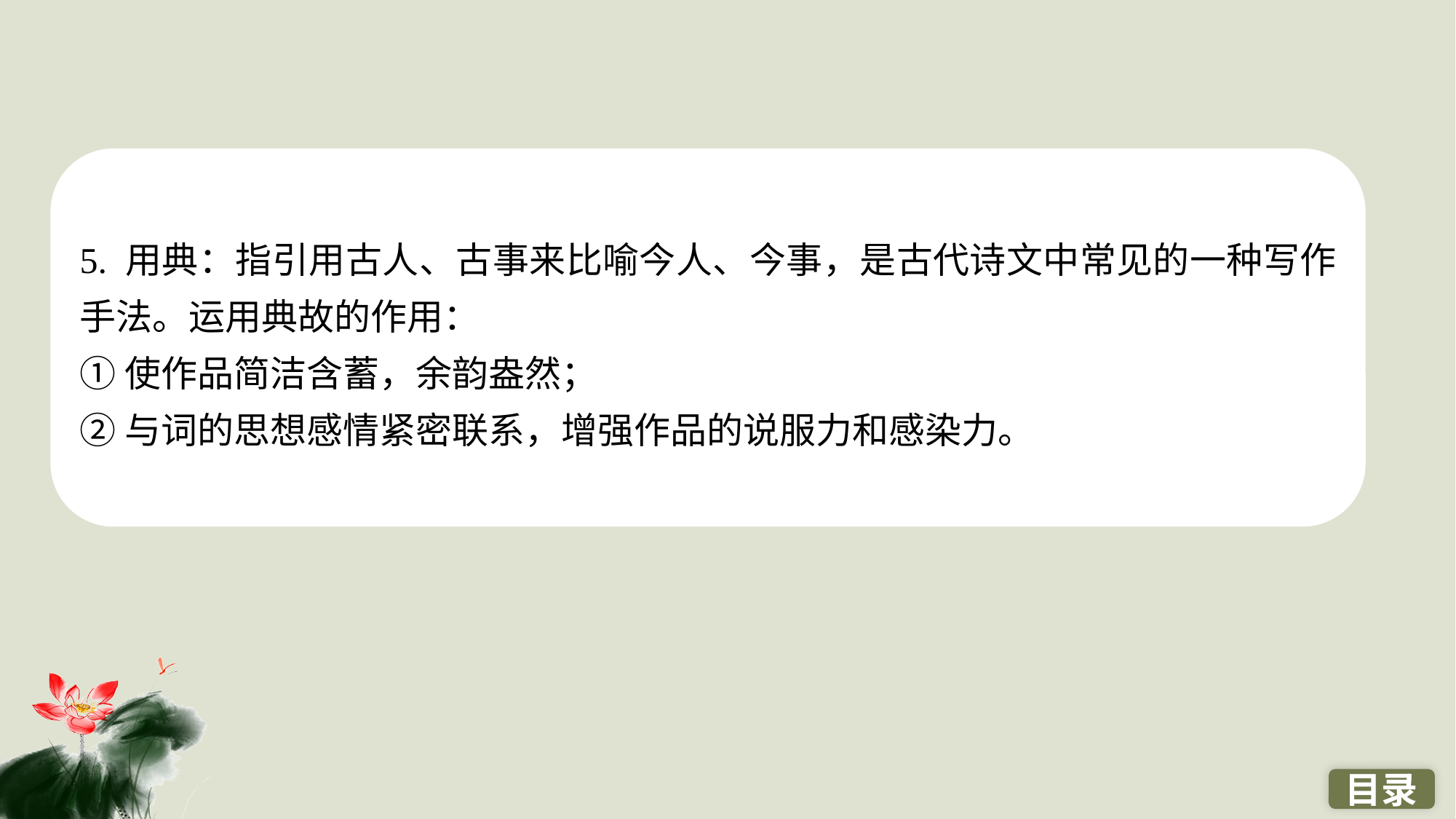

5. 用典：指引用古人、古事来比喻今人、今事，是古代诗文中常见的一种写作手法。运用典故的作用：
①使作品简洁含蓄，余韵盎然；
②与词的思想感情紧密联系，增强作品的说服力和感染力。